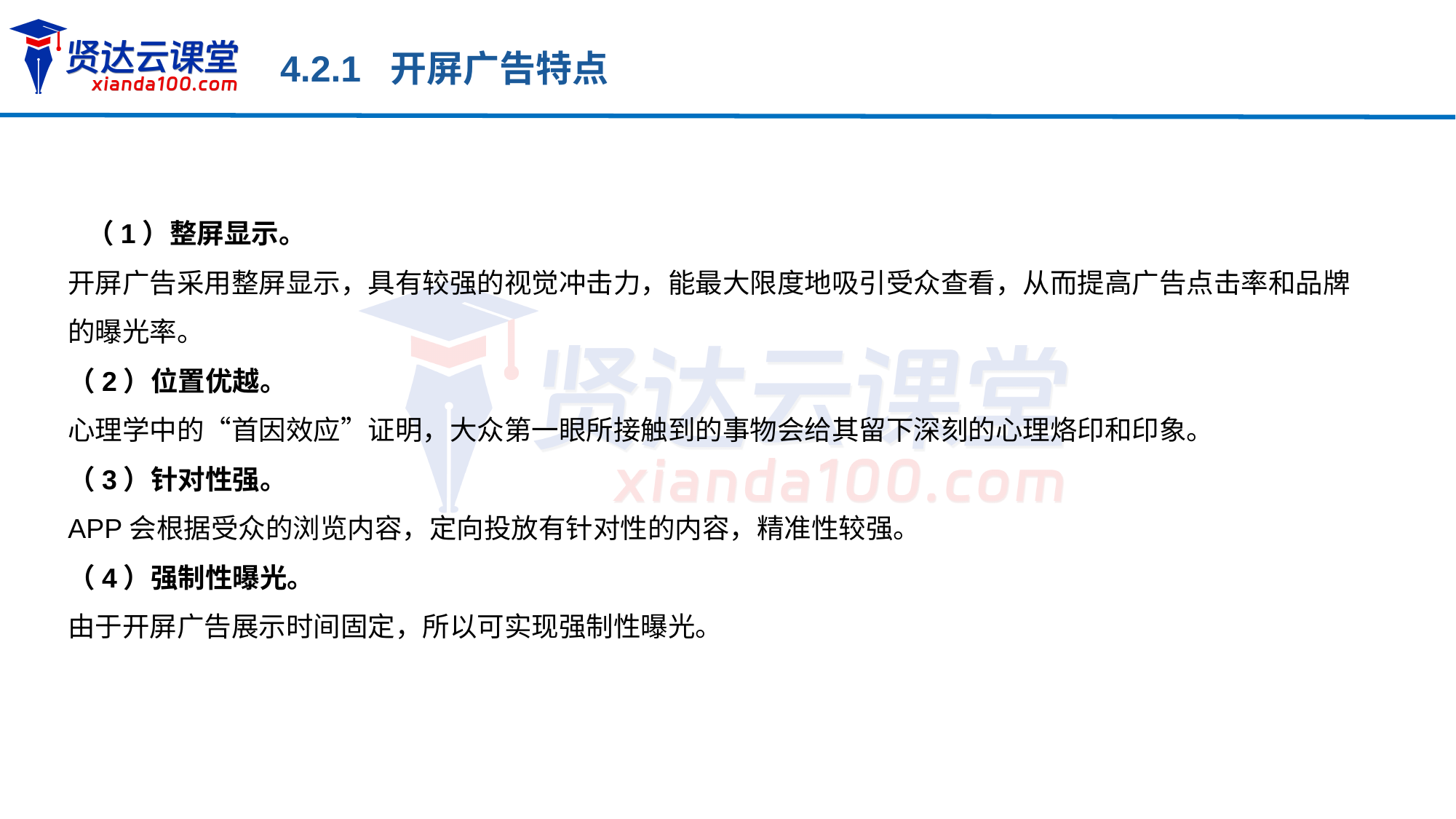

4.2.1  开屏广告特点
  （1）整屏显示。
开屏广告采用整屏显示，具有较强的视觉冲击力，能最大限度地吸引受众查看，从而提高广告点击率和品牌的曝光率。
（2）位置优越。
心理学中的“首因效应”证明，大众第一眼所接触到的事物会给其留下深刻的心理烙印和印象。
（3）针对性强。
APP会根据受众的浏览内容，定向投放有针对性的内容，精准性较强。
（4）强制性曝光。
由于开屏广告展示时间固定，所以可实现强制性曝光。